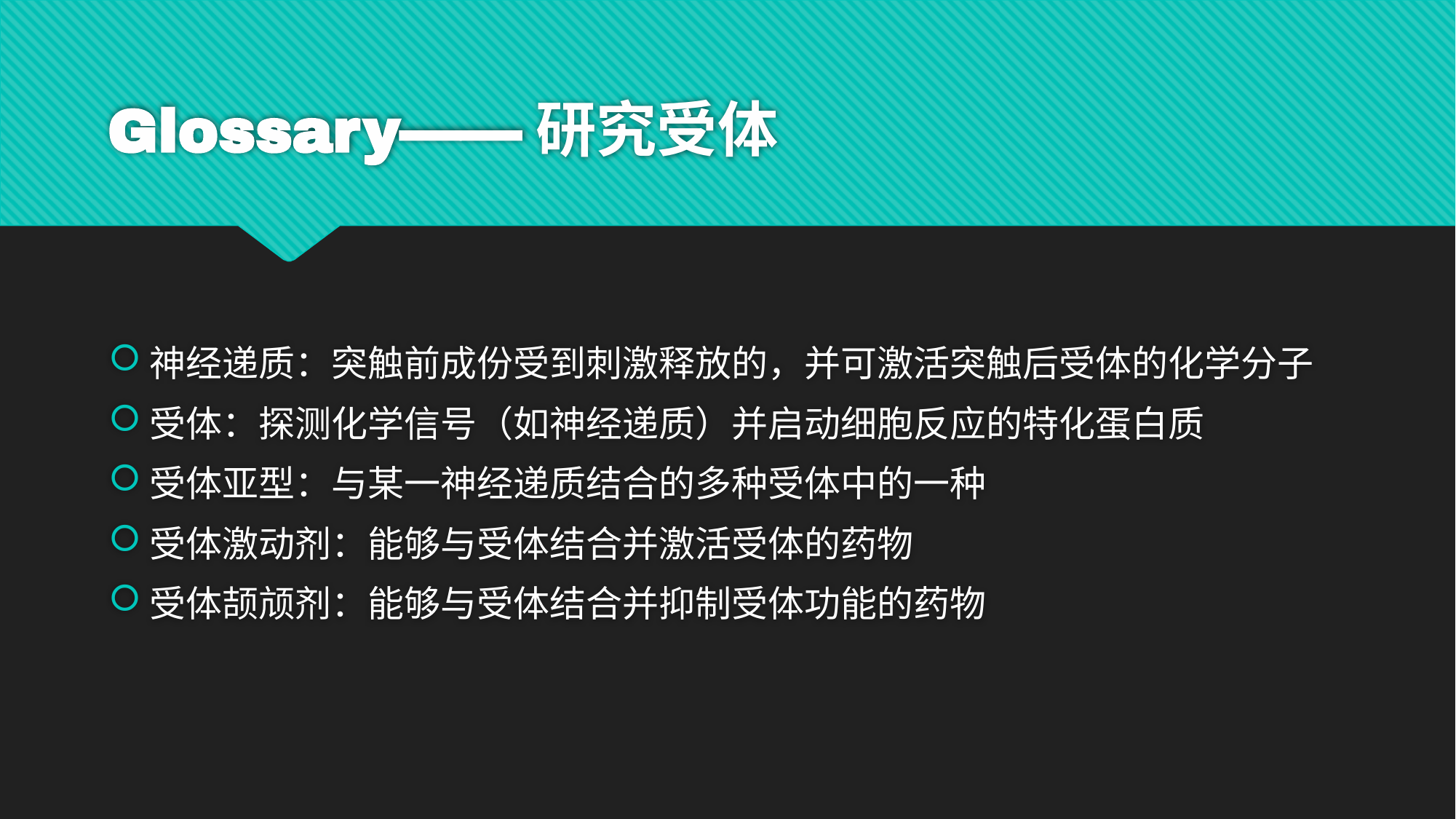

# Glossary——研究受体
神经递质：突触前成份受到刺激释放的，并可激活突触后受体的化学分子
受体：探测化学信号（如神经递质）并启动细胞反应的特化蛋白质
受体亚型：与某一神经递质结合的多种受体中的一种
受体激动剂：能够与受体结合并激活受体的药物
受体颉颃剂：能够与受体结合并抑制受体功能的药物